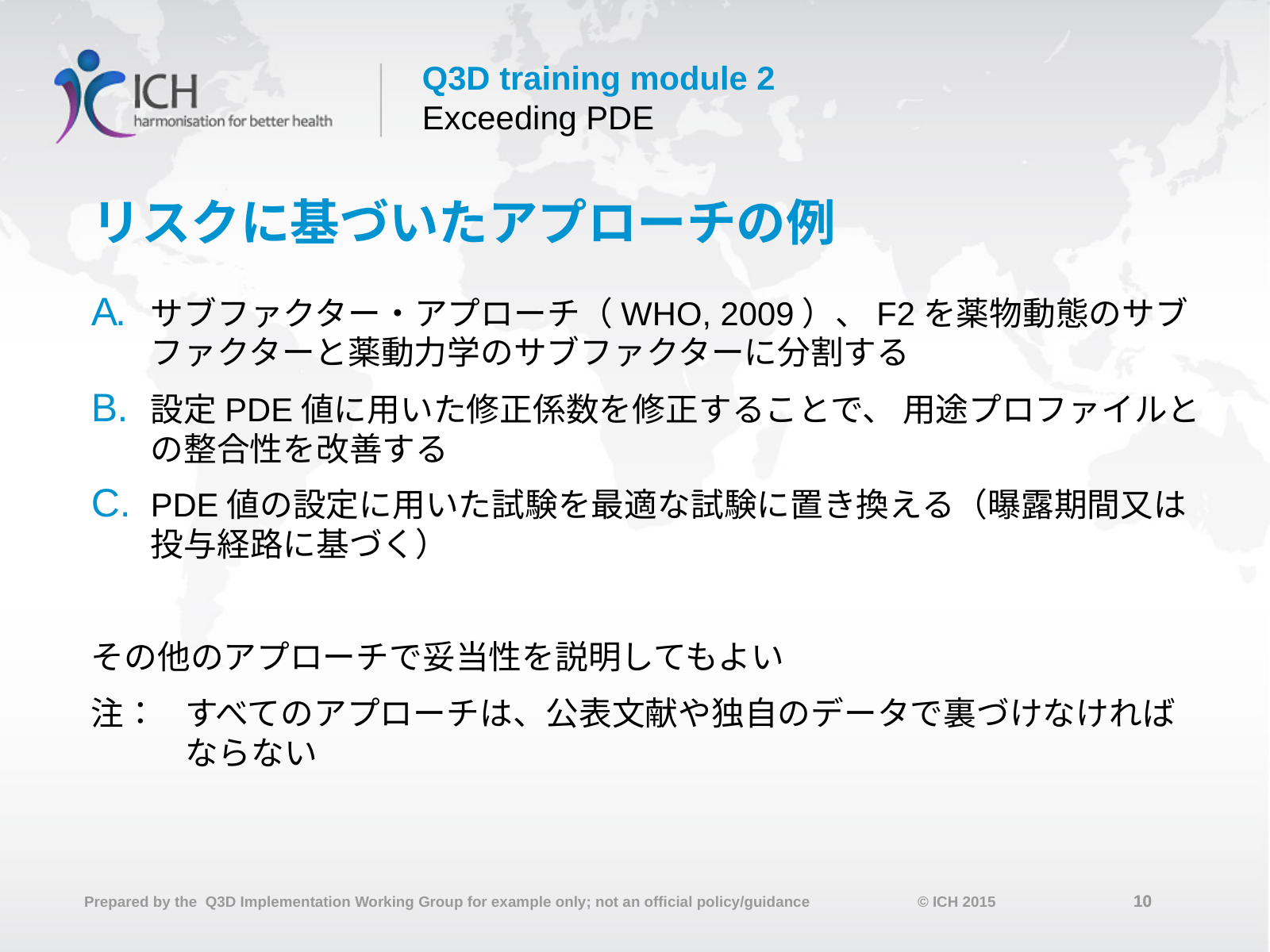

# リスクに基づいたアプローチの例
サブファクター・アプローチ（WHO, 2009）、F2を薬物動態のサブファクターと薬動力学のサブファクターに分割する
設定PDE値に用いた修正係数を修正することで、 用途プロファイルとの整合性を改善する
PDE値の設定に用いた試験を最適な試験に置き換える（曝露期間又は投与経路に基づく）

その他のアプローチで妥当性を説明してもよい
注：	すべてのアプローチは、公表文献や独自のデータで裏づけなければならない